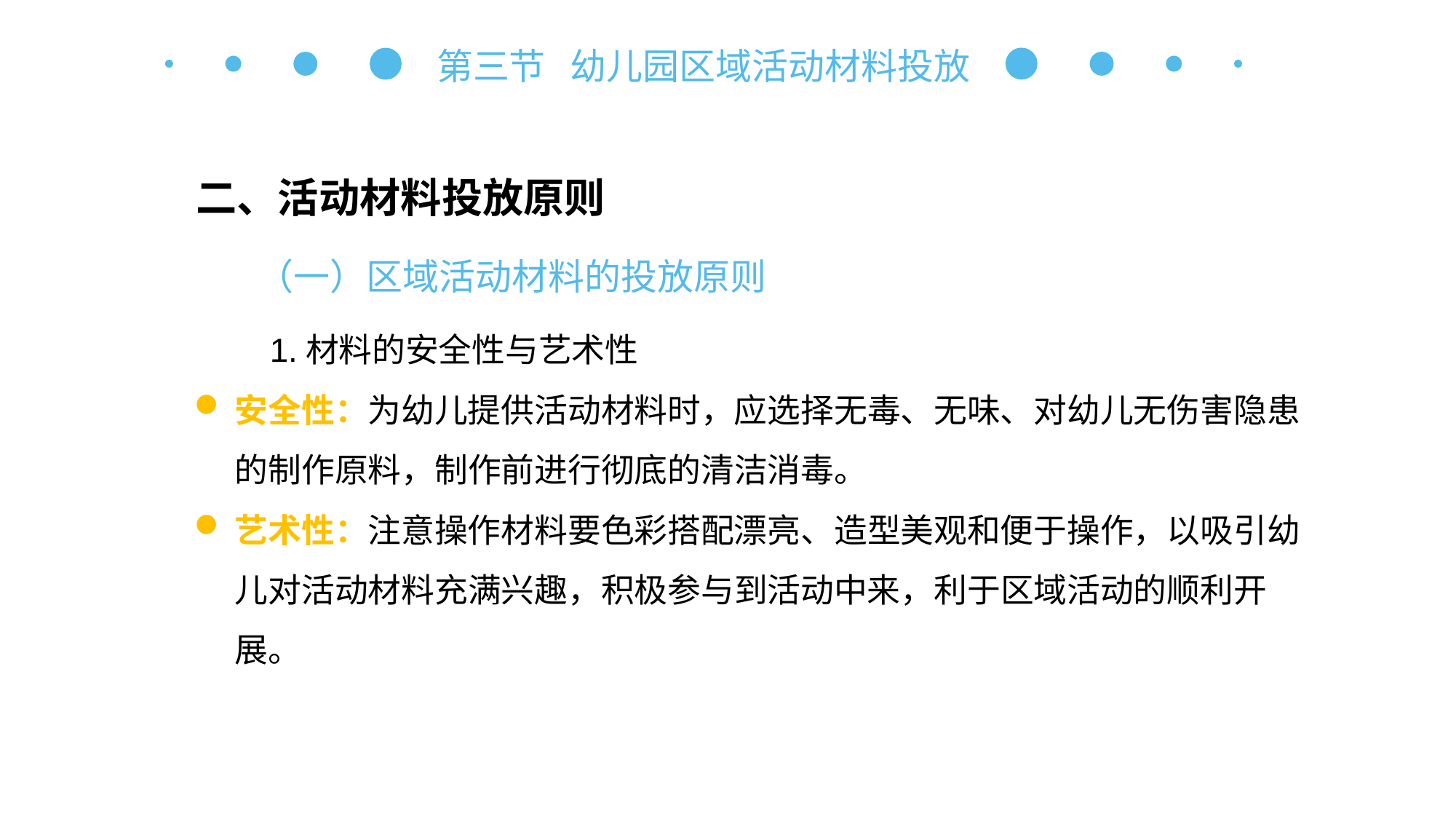

第三节   幼儿园区域活动材料投放

二、活动材料投放原则
（一）区域活动材料的投放原则
1.材料的安全性与艺术性
安全性：为幼儿提供活动材料时，应选择无毒、无味、对幼儿无伤害隐患的制作原料，制作前进行彻底的清洁消毒。
艺术性：注意操作材料要色彩搭配漂亮、造型美观和便于操作，以吸引幼儿对活动材料充满兴趣，积极参与到活动中来，利于区域活动的顺利开展。